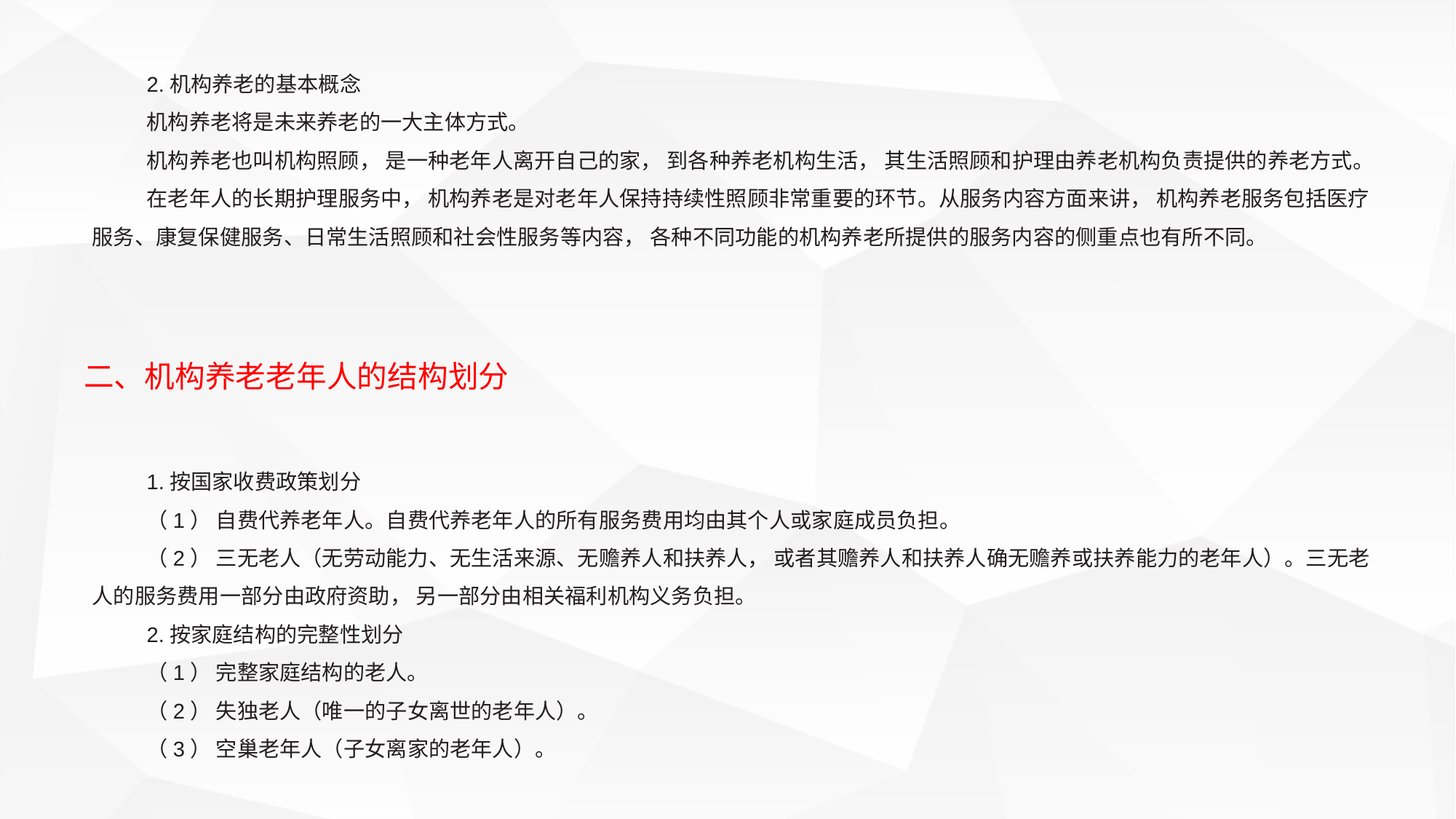

2.机构养老的基本概念
机构养老将是未来养老的一大主体方式。
机构养老也叫机构照顾， 是一种老年人离开自己的家， 到各种养老机构生活， 其生活照顾和护理由养老机构负责提供的养老方式。
在老年人的长期护理服务中， 机构养老是对老年人保持持续性照顾非常重要的环节。从服务内容方面来讲， 机构养老服务包括医疗服务、康复保健服务、日常生活照顾和社会性服务等内容， 各种不同功能的机构养老所提供的服务内容的侧重点也有所不同。
二、机构养老老年人的结构划分
1.按国家收费政策划分
（1） 自费代养老年人。自费代养老年人的所有服务费用均由其个人或家庭成员负担。
（2） 三无老人（无劳动能力、无生活来源、无赡养人和扶养人， 或者其赡养人和扶养人确无赡养或扶养能力的老年人）。三无老人的服务费用一部分由政府资助， 另一部分由相关福利机构义务负担。
2.按家庭结构的完整性划分
（1） 完整家庭结构的老人。
（2） 失独老人（唯一的子女离世的老年人）。
（3） 空巢老年人（子女离家的老年人）。